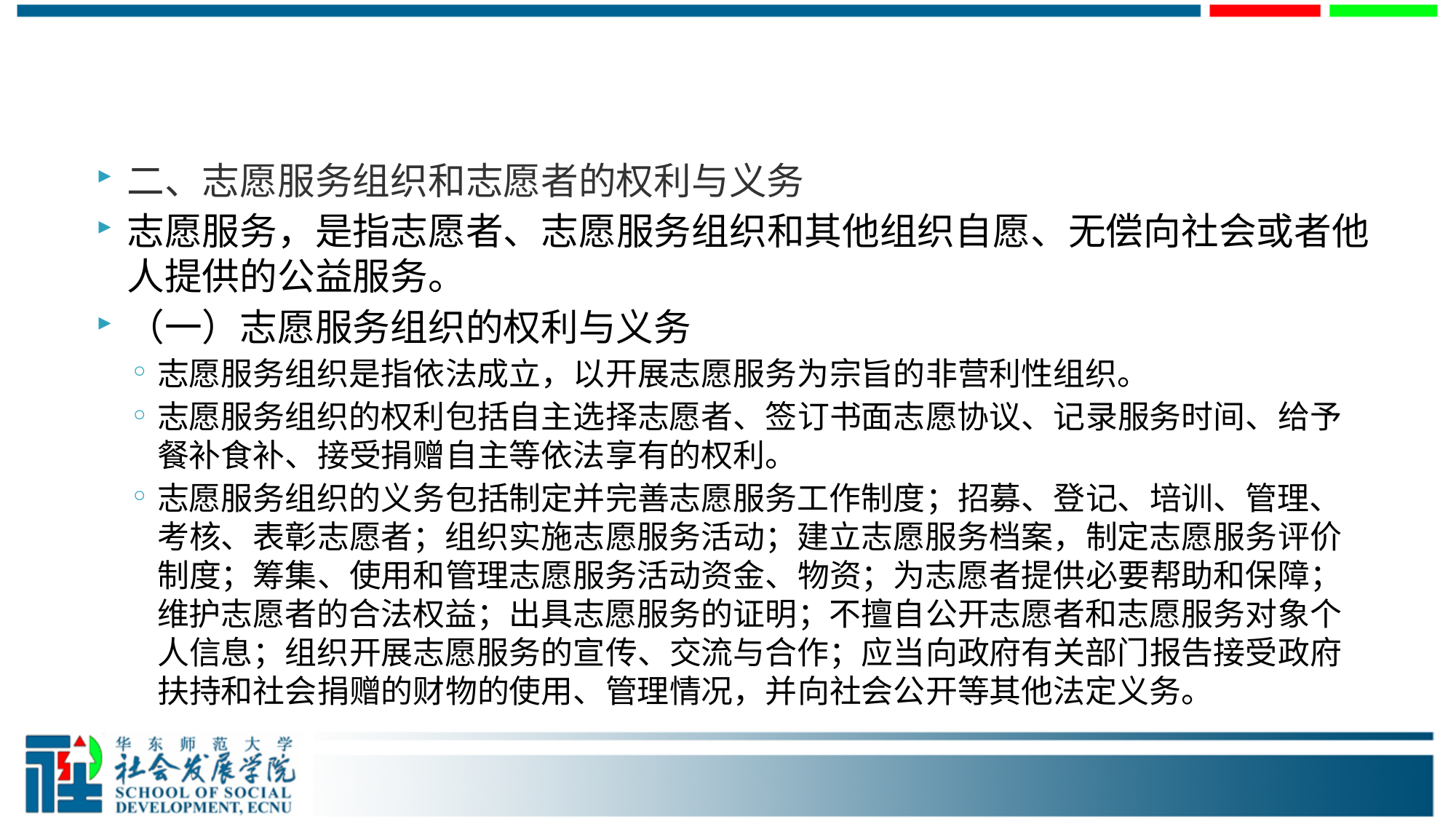

#
二、志愿服务组织和志愿者的权利与义务
志愿服务，是指志愿者、志愿服务组织和其他组织自愿、无偿向社会或者他人提供的公益服务。
（一）志愿服务组织的权利与义务
志愿服务组织是指依法成立，以开展志愿服务为宗旨的非营利性组织。
志愿服务组织的权利包括自主选择志愿者、签订书面志愿协议、记录服务时间、给予餐补食补、接受捐赠自主等依法享有的权利。
志愿服务组织的义务包括制定并完善志愿服务工作制度；招募、登记、培训、管理、考核、表彰志愿者；组织实施志愿服务活动；建立志愿服务档案，制定志愿服务评价制度；筹集、使用和管理志愿服务活动资金、物资；为志愿者提供必要帮助和保障；维护志愿者的合法权益；出具志愿服务的证明；不擅自公开志愿者和志愿服务对象个人信息；组织开展志愿服务的宣传、交流与合作；应当向政府有关部门报告接受政府扶持和社会捐赠的财物的使用、管理情况，并向社会公开等其他法定义务。